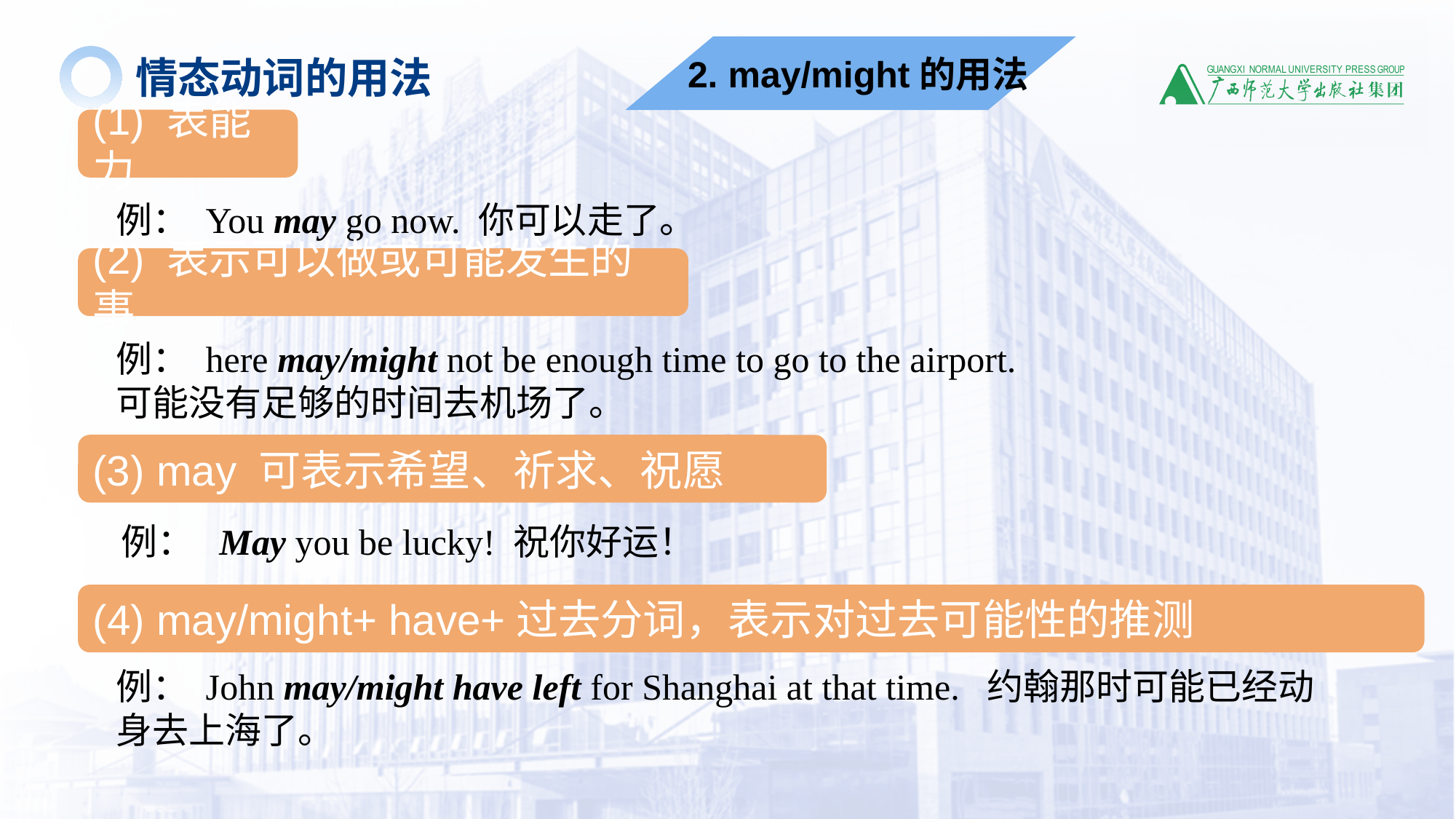

情态动词的用法
2. may/might的用法

(1) 表能力
例： You may go now. 你可以走了。
(2) 表示可以做或可能发生的事
例： here may/might not be enough time to go to the airport.
可能没有足够的时间去机场了。
(3) may 可表示希望、祈求、祝愿
例：  May you be lucky! 祝你好运！
(4) may/might+ have+过去分词，表示对过去可能性的推测
例： John may/might have left for Shanghai at that time.  约翰那时可能已经动身去上海了。